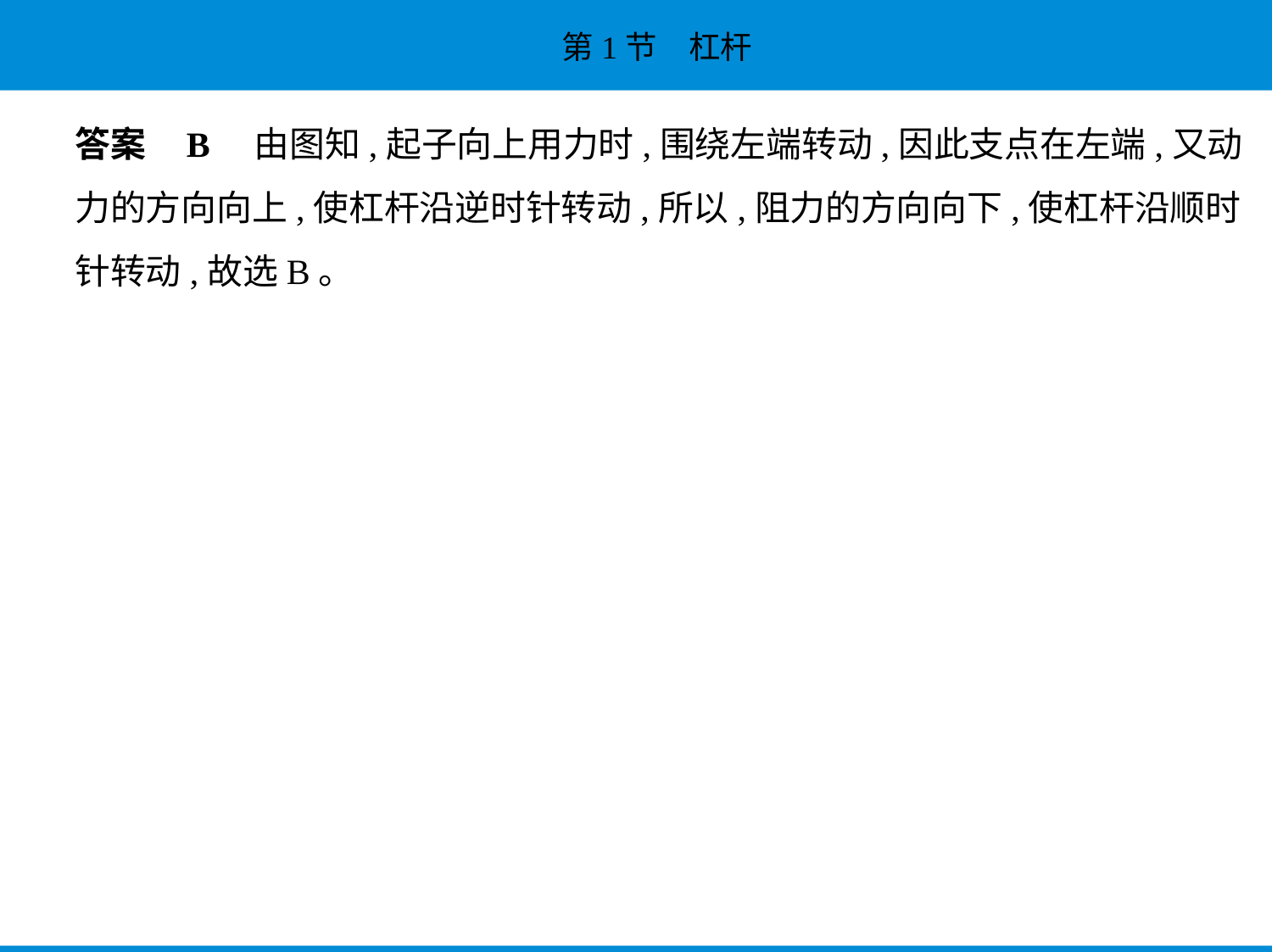

答案    B　由图知,起子向上用力时,围绕左端转动,因此支点在左端,又动
力的方向向上,使杠杆沿逆时针转动,所以,阻力的方向向下,使杠杆沿顺时
针转动,故选B。